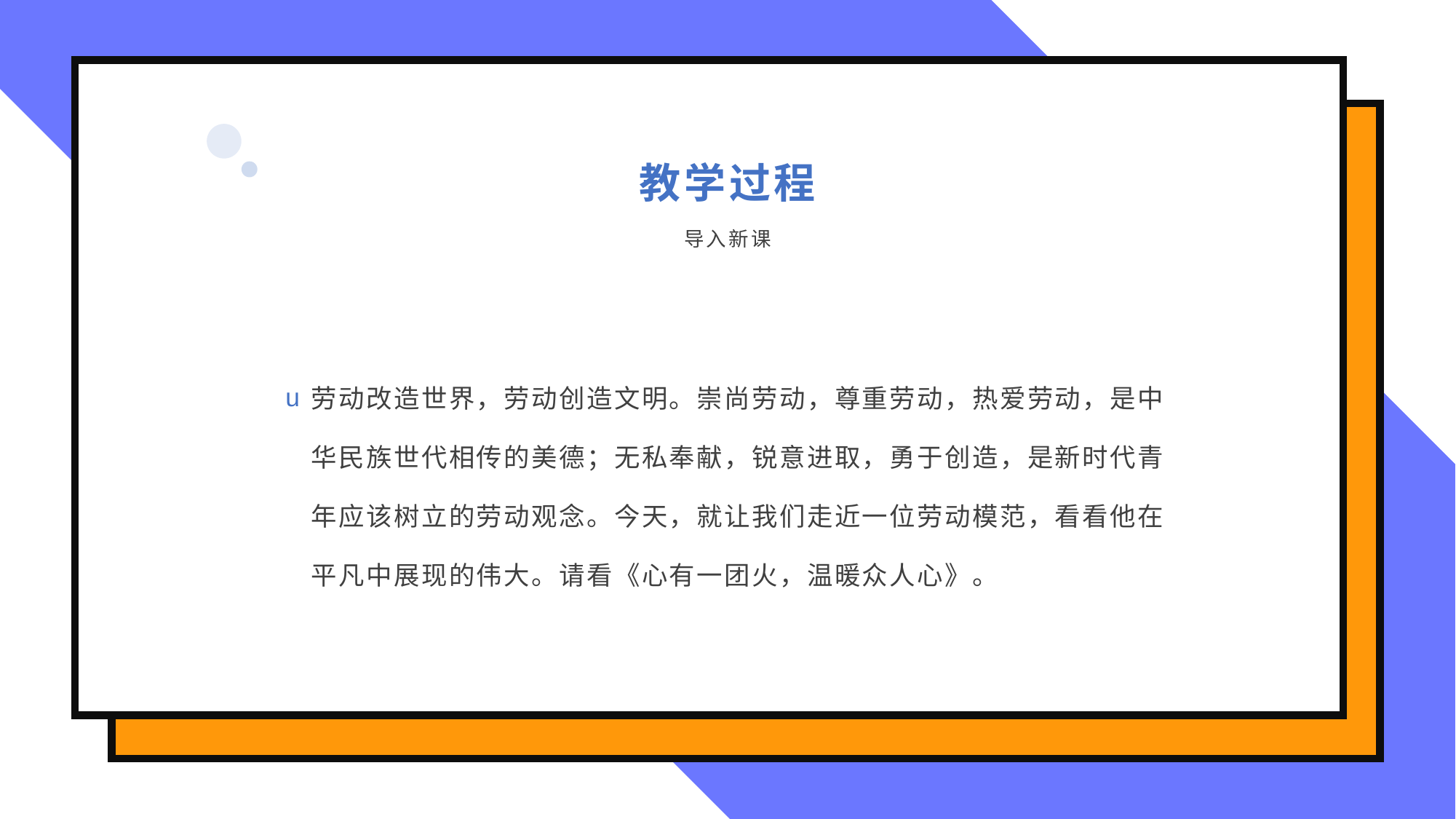

教学过程

导入新课
劳动改造世界，劳动创造文明。崇尚劳动，尊重劳动，热爱劳动，是中华民族世代相传的美德；无私奉献，锐意进取，勇于创造，是新时代青年应该树立的劳动观念。今天，就让我们走近一位劳动模范，看看他在平凡中展现的伟大。请看《心有一团火，温暖众人心》。